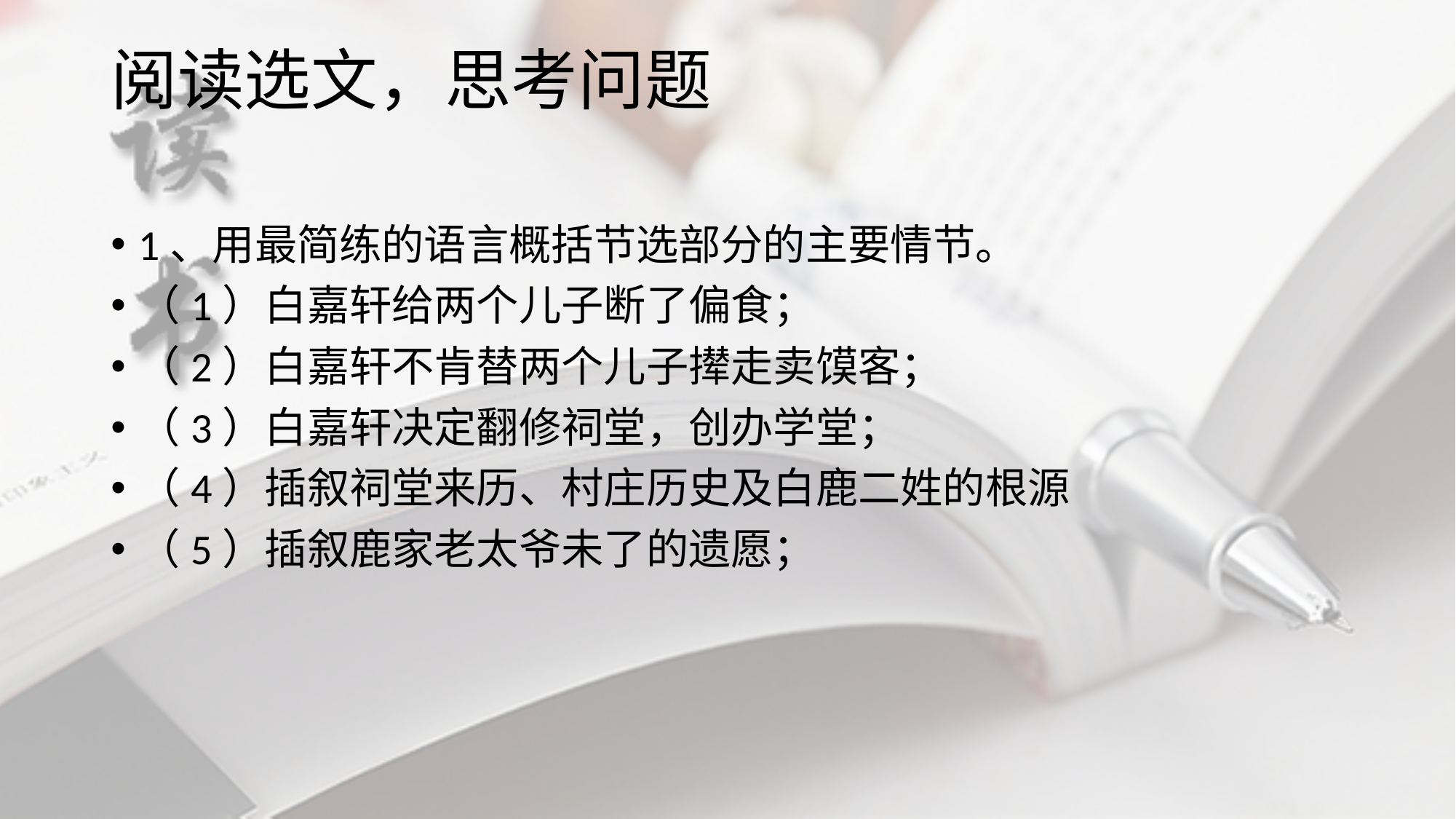

# 阅读选文，思考问题
1、用最简练的语言概括节选部分的主要情节。
（1）白嘉轩给两个儿子断了偏食；
（2）白嘉轩不肯替两个儿子撵走卖馍客；
（3）白嘉轩决定翻修祠堂，创办学堂；
（4）插叙祠堂来历、村庄历史及白鹿二姓的根源
（5）插叙鹿家老太爷未了的遗愿；